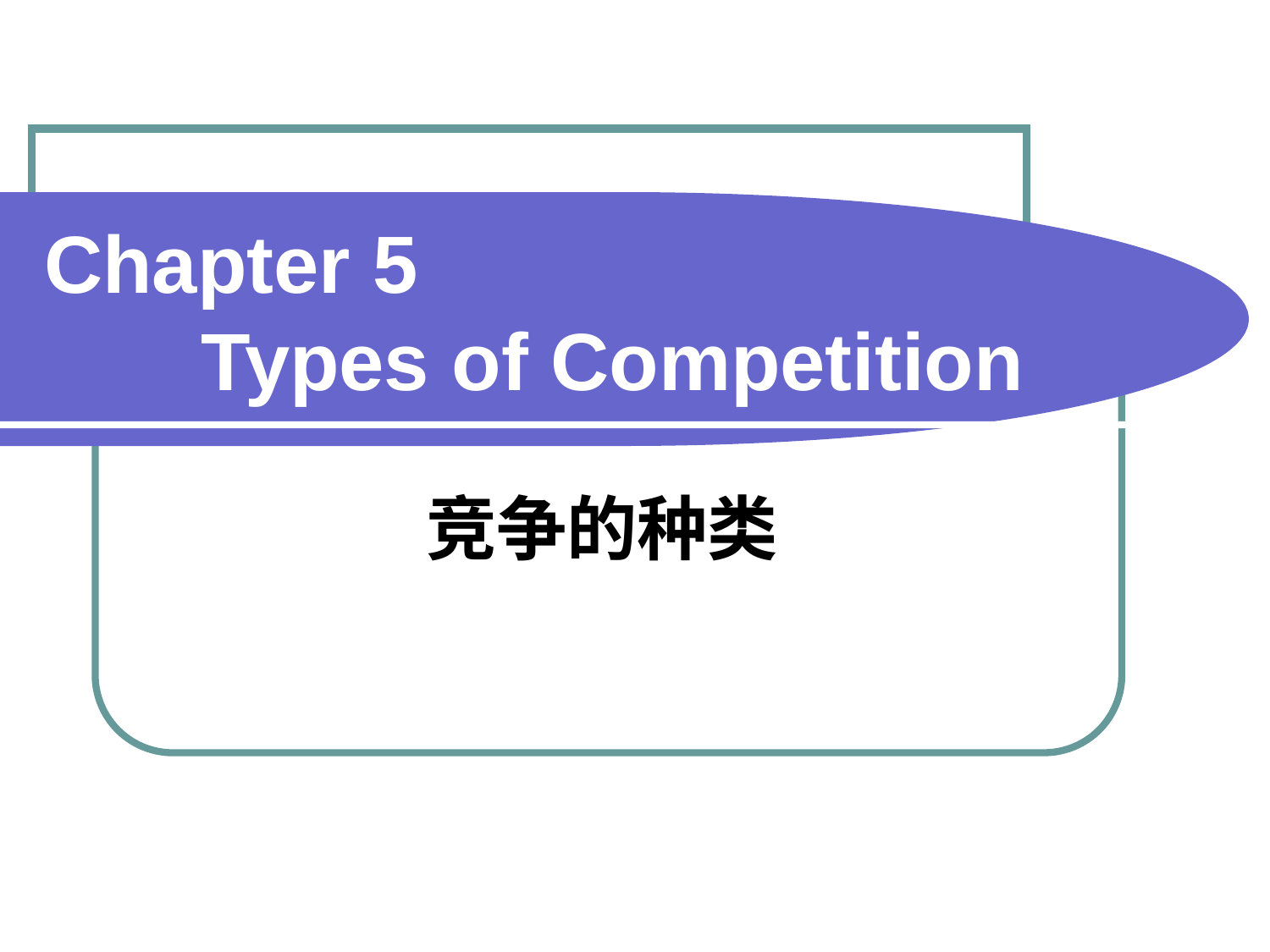

# Chapter 5 Types of Competition
竞争的种类